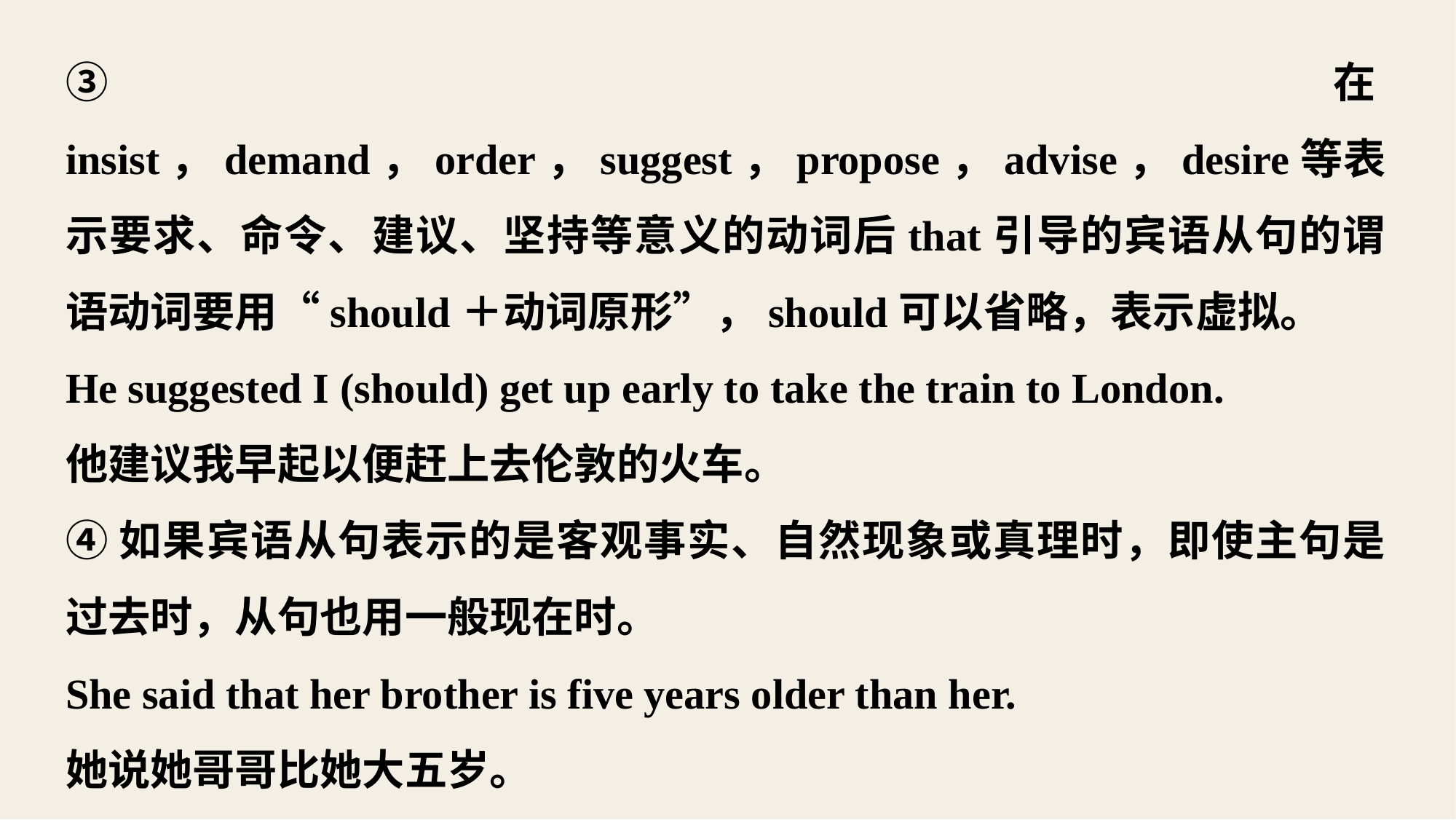

③在insist，demand，order，suggest，propose，advise，desire等表示要求、命令、建议、坚持等意义的动词后that引导的宾语从句的谓语动词要用“should＋动词原形”，should可以省略，表示虚拟。
He suggested I (should) get up early to take the train to London.
他建议我早起以便赶上去伦敦的火车。
④如果宾语从句表示的是客观事实、自然现象或真理时，即使主句是过去时，从句也用一般现在时。
She said that her brother is five years older than her.
她说她哥哥比她大五岁。